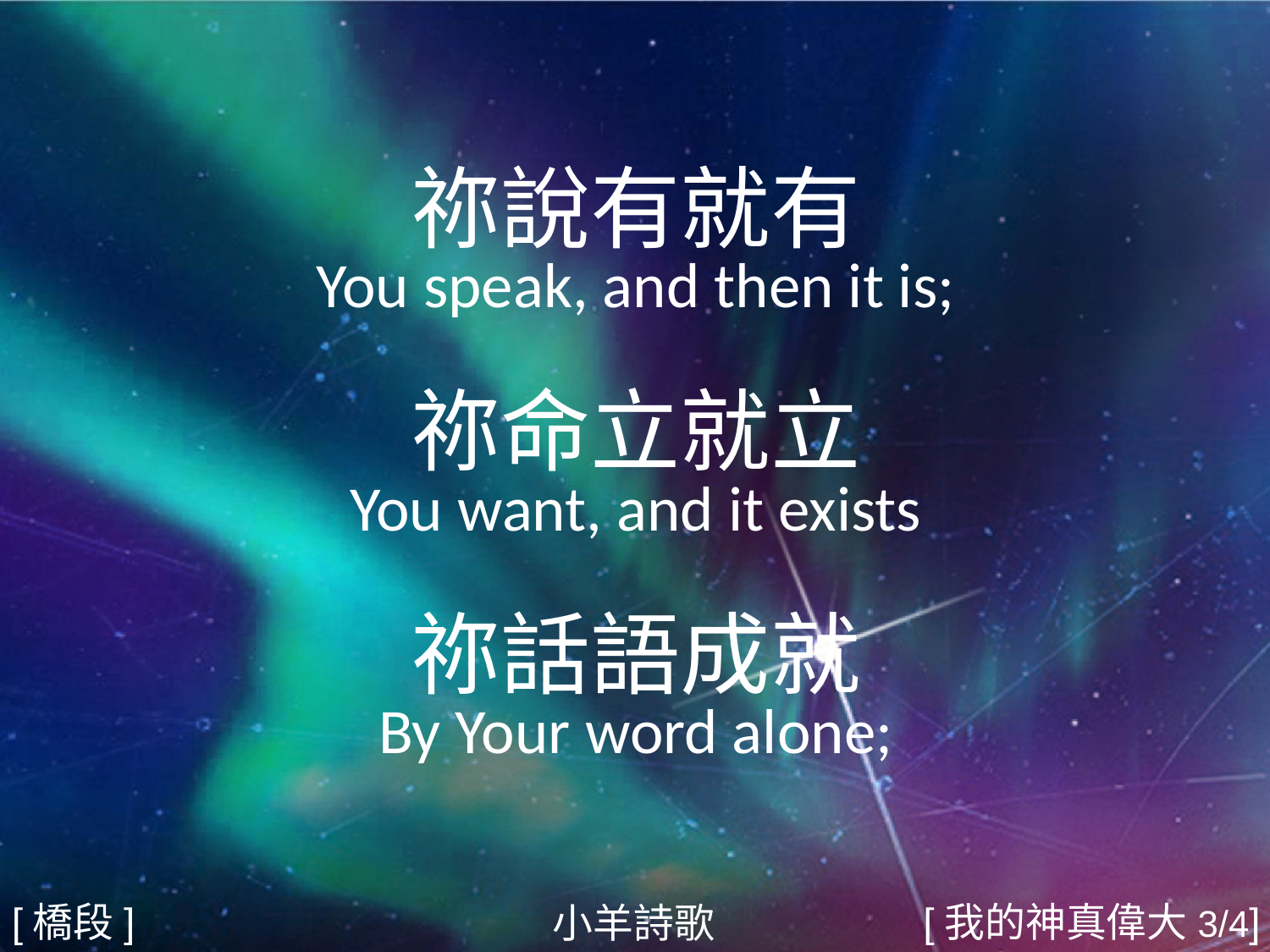

祢說有就有
You speak, and then it is;

祢命立就立
You want, and it exists

祢話語成就
By Your word alone;

#

[橋段]
[我的神真偉大3/4]
小羊詩歌